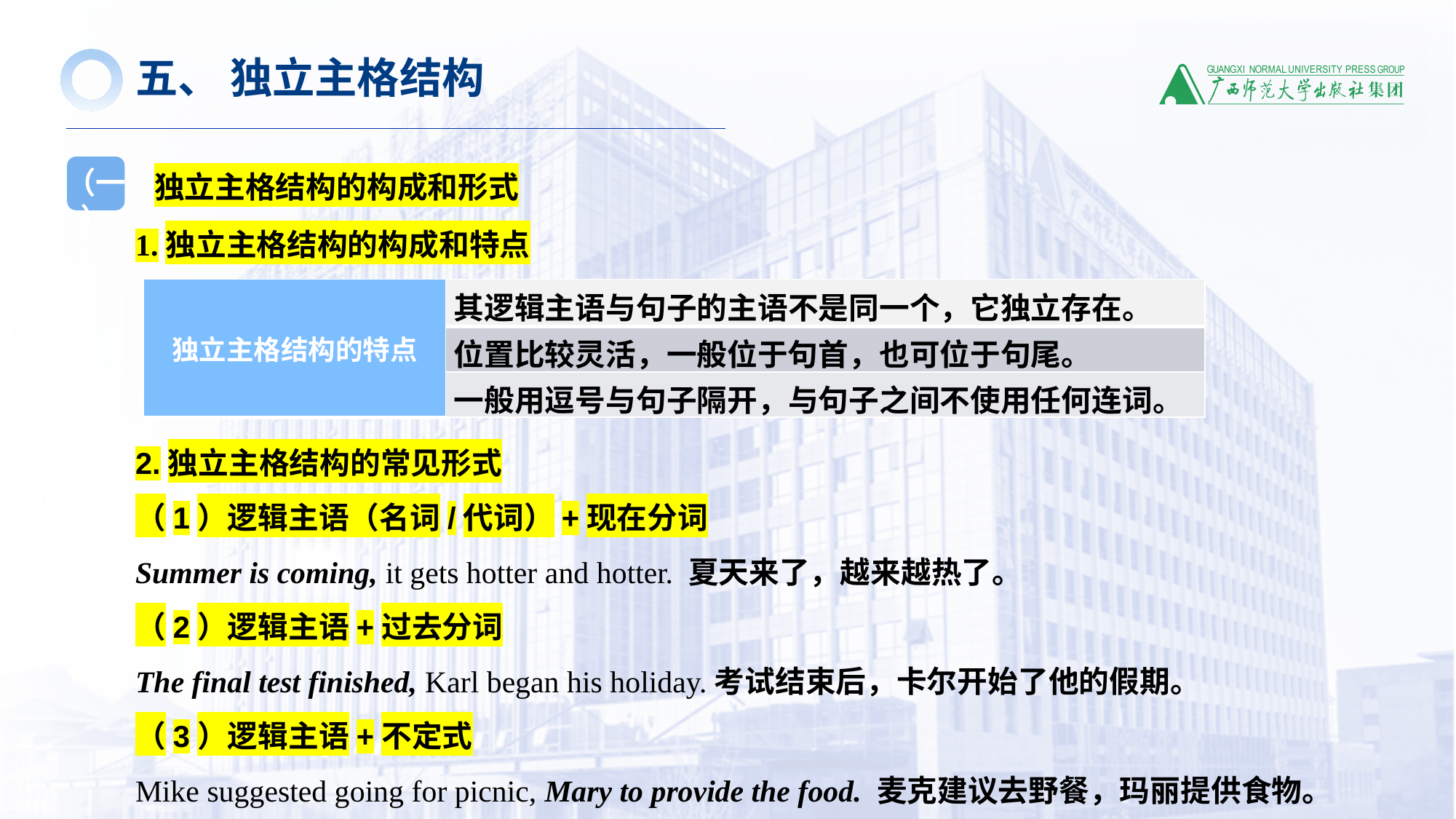

五、 独立主格结构

独立主格结构的构成和形式
（一）

1.独立主格结构的构成和特点

2.独立主格结构的常见形式
（1）逻辑主语（名词/代词）+现在分词
Summer is coming, it gets hotter and hotter. 夏天来了，越来越热了。
（2）逻辑主语+过去分词
The final test finished, Karl began his holiday.考试结束后，卡尔开始了他的假期。
（3）逻辑主语+不定式
Mike suggested going for picnic, Mary to provide the food. 麦克建议去野餐，玛丽提供食物。
| 独立主格结构的特点 | 其逻辑主语与句子的主语不是同一个，它独立存在。 |
| --- | --- |
|  | 位置比较灵活，一般位于句首，也可位于句尾。 |
|  | 一般用逗号与句子隔开，与句子之间不使用任何连词。 |